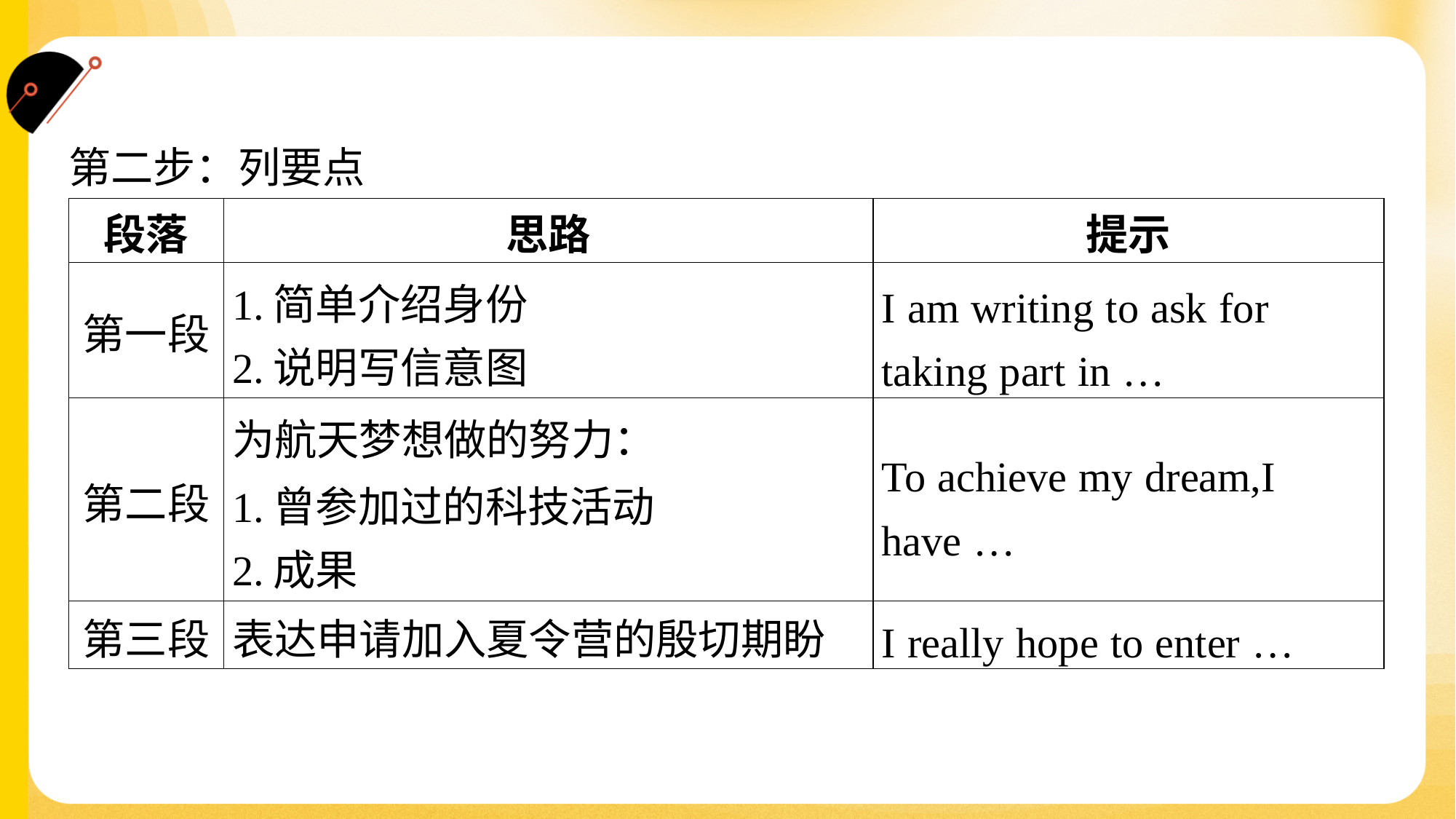

第二步：列要点
| 段落 | 思路 | 提示 |
| --- | --- | --- |
| 第一段 | 1.简单介绍身份 2.说明写信意图 | I am writing to ask for taking part in … |
| 第二段 | 为航天梦想做的努力： 1.曾参加过的科技活动 2.成果 | To achieve my dream,I have … |
| 第三段 | 表达申请加入夏令营的殷切期盼 | I really hope to enter … |